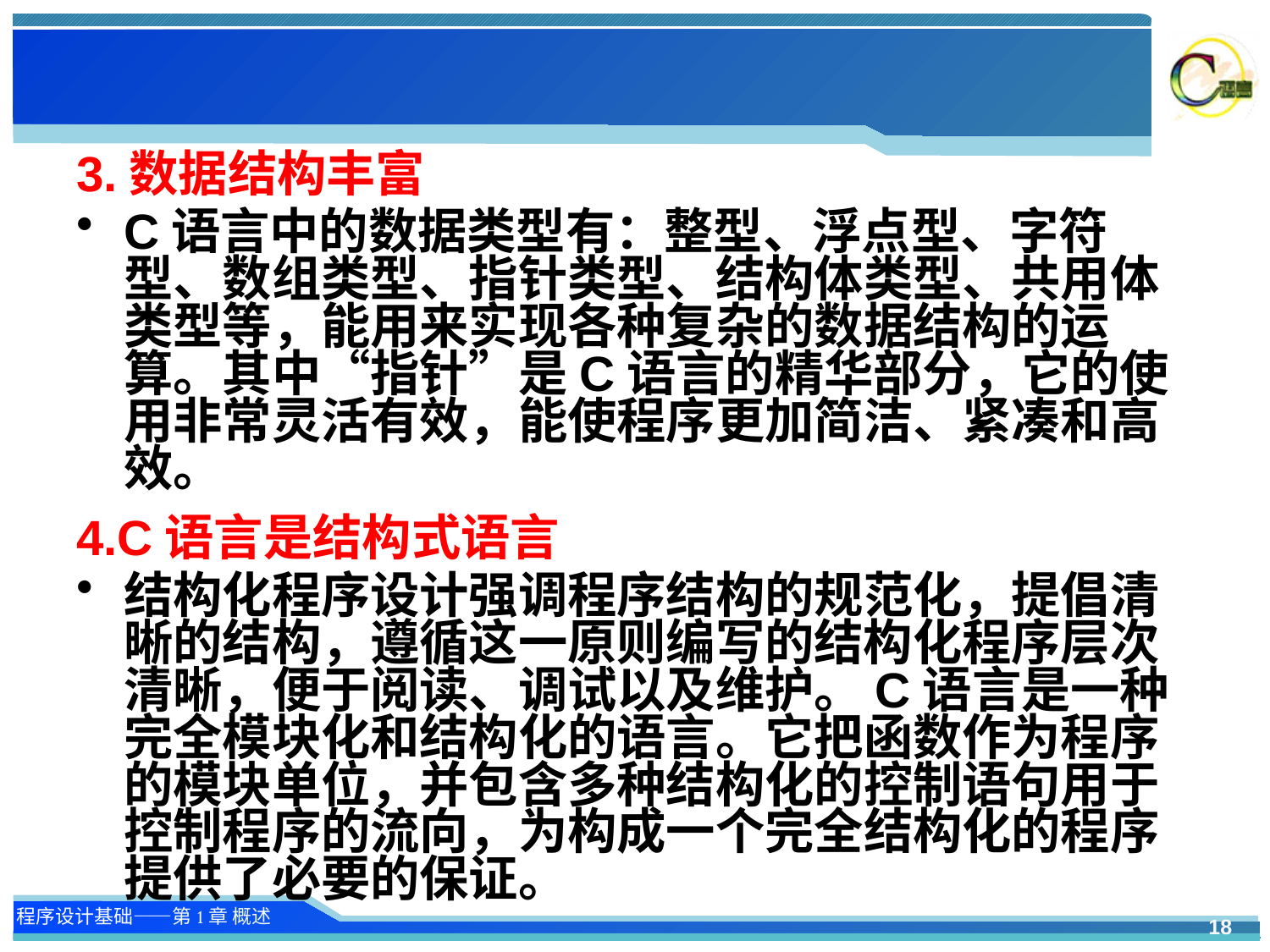

#
3.数据结构丰富
C语言中的数据类型有：整型、浮点型、字符型、数组类型、指针类型、结构体类型、共用体类型等，能用来实现各种复杂的数据结构的运算。其中“指针”是C语言的精华部分，它的使用非常灵活有效，能使程序更加简洁、紧凑和高效。
4.C语言是结构式语言
结构化程序设计强调程序结构的规范化，提倡清晰的结构，遵循这一原则编写的结构化程序层次清晰，便于阅读、调试以及维护。C语言是一种完全模块化和结构化的语言。它把函数作为程序的模块单位，并包含多种结构化的控制语句用于控制程序的流向，为构成一个完全结构化的程序提供了必要的保证。
18